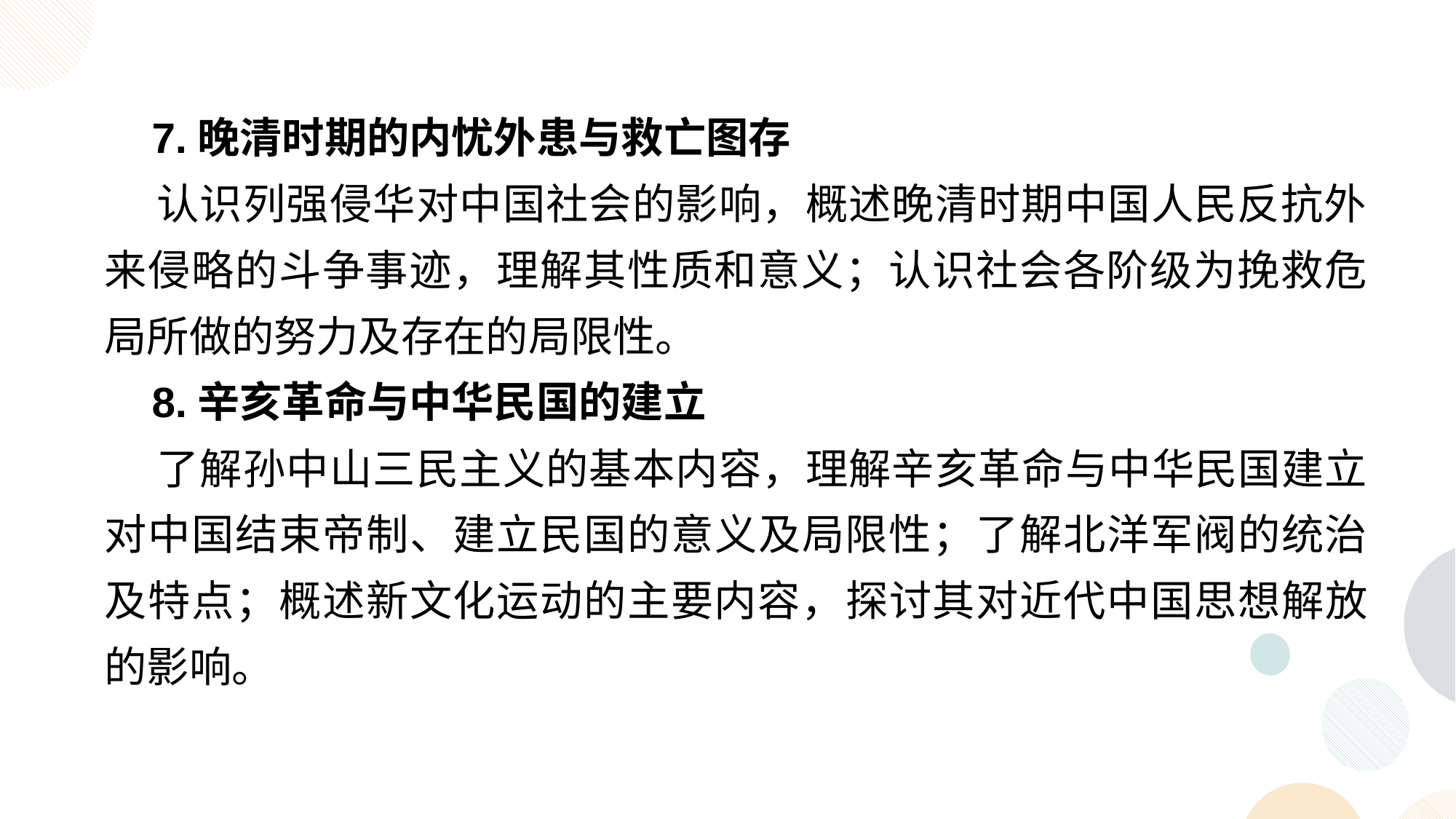

7.晚清时期的内忧外患与救亡图存
    认识列强侵华对中国社会的影响，概述晚清时期中国人民反抗外来侵略的斗争事迹，理解其性质和意义；认识社会各阶级为挽救危局所做的努力及存在的局限性。
    8.辛亥革命与中华民国的建立
    了解孙中山三民主义的基本内容，理解辛亥革命与中华民国建立对中国结束帝制、建立民国的意义及局限性；了解北洋军阀的统治及特点；概述新文化运动的主要内容，探讨其对近代中国思想解放的影响。